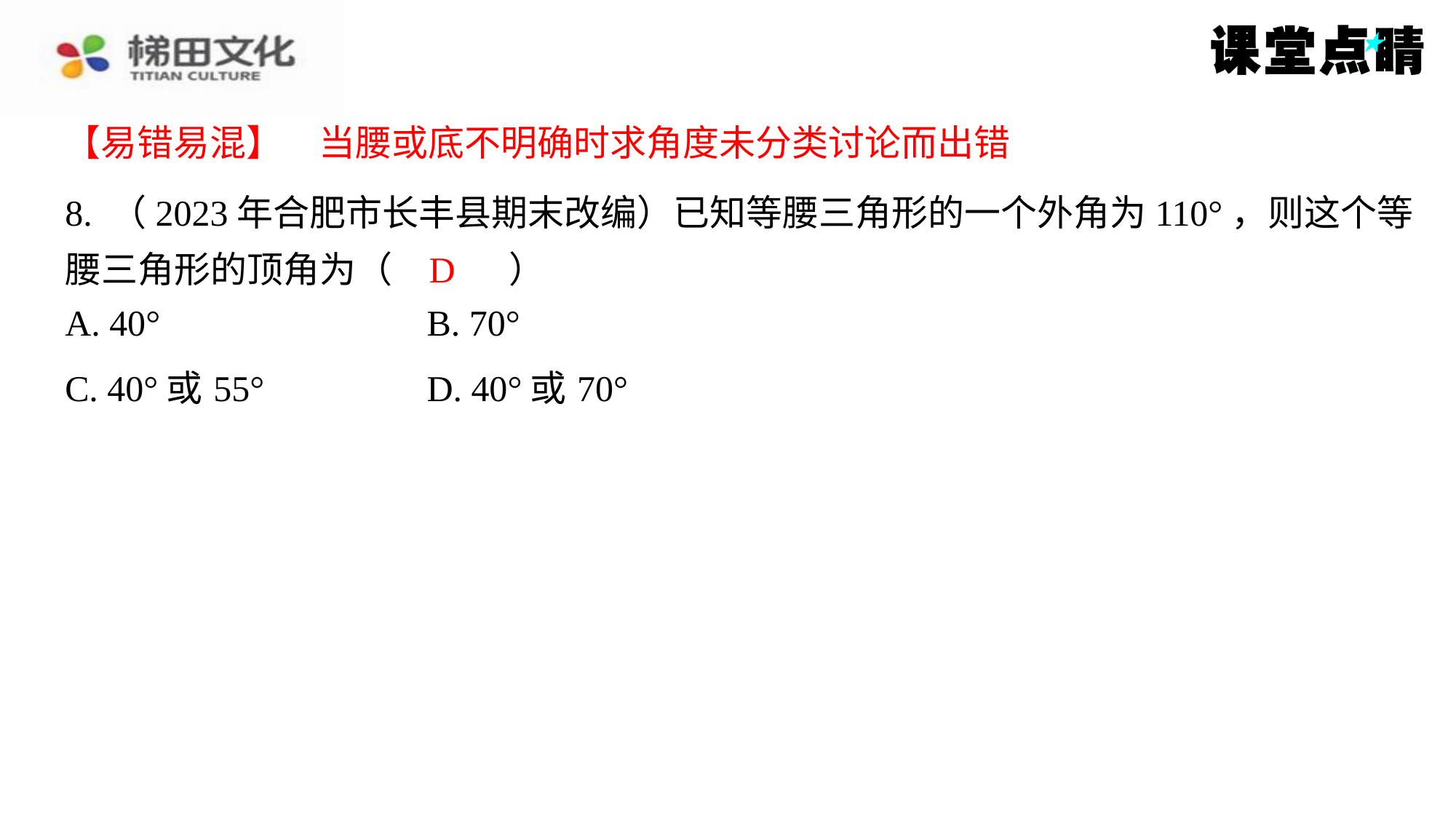

【易错易混】　当腰或底不明确时求角度未分类讨论而出错
【易错易混】　当腰或底不明确时求角度未分类讨论而出错
8. （2023年合肥市长丰县期末改编）已知等腰三角形的一个外角为110°，则这个等
腰三角形的顶角为（　D　）
D
| A. 40° | B. 70° |
| --- | --- |
| C. 40°或55° | D. 40°或70° |